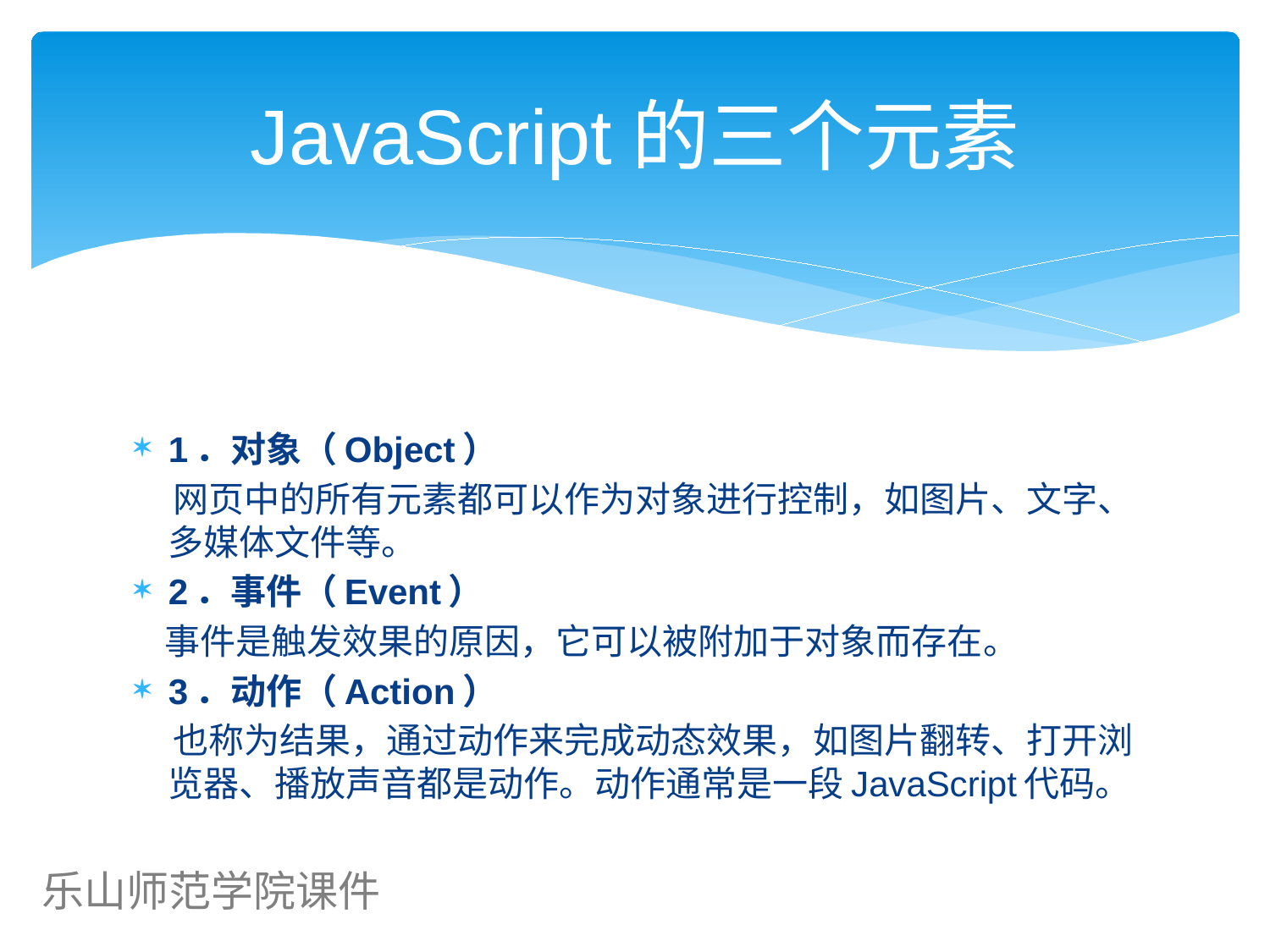

# JavaScript的三个元素

1．对象（Object）
    网页中的所有元素都可以作为对象进行控制，如图片、文字、多媒体文件等。
2．事件（Event）
   事件是触发效果的原因，它可以被附加于对象而存在。
3．动作（Action）
    也称为结果，通过动作来完成动态效果，如图片翻转、打开浏览器、播放声音都是动作。动作通常是一段JavaScript代码。